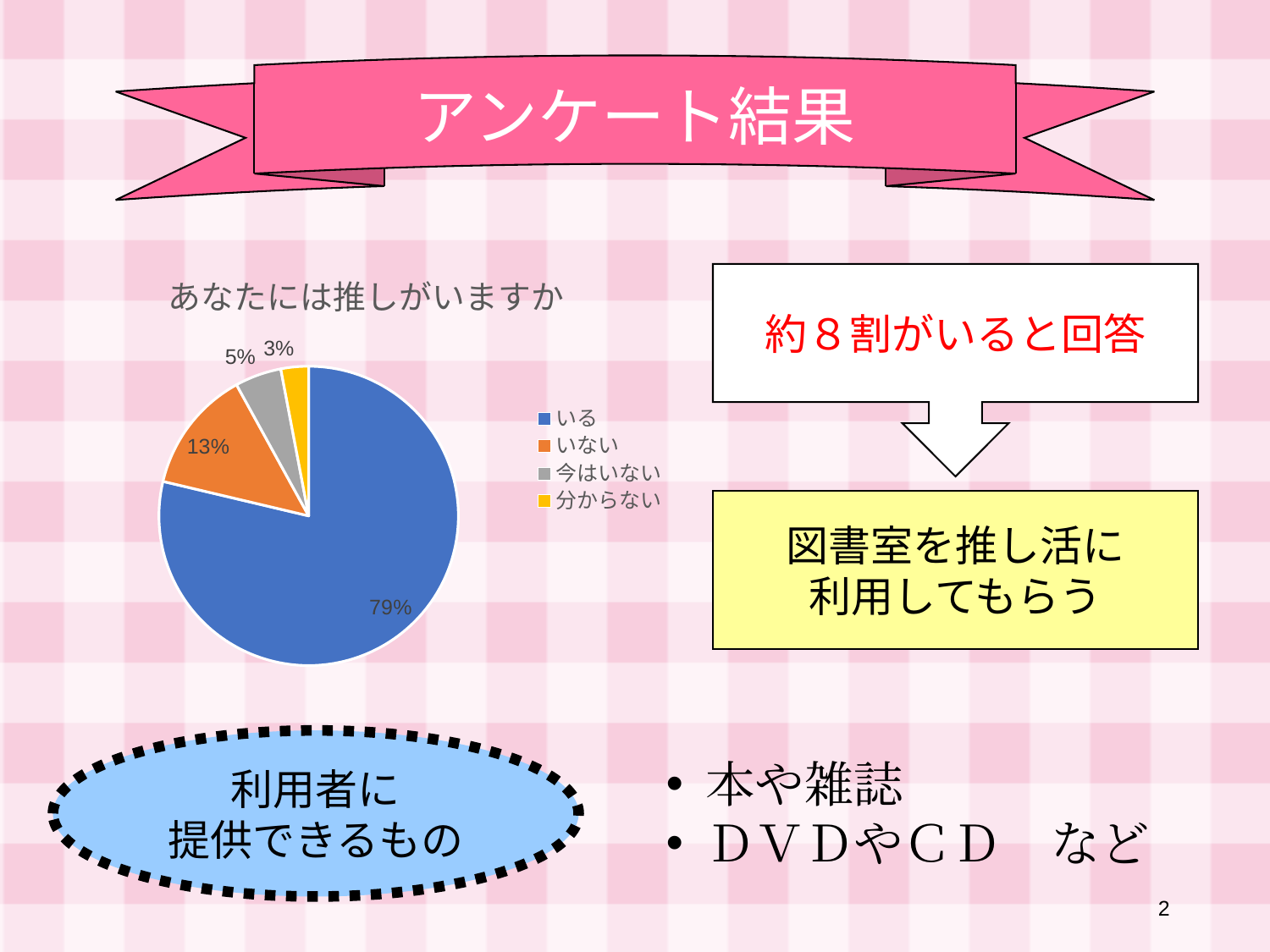

アンケート結果

### Chart: あなたには推しがいますか

| Category | 回答数 |
|---|---|
| いる | 580.0 |
| いない | 98.0 |
| 今はいない | 37.0 |
| 分からない | 22.0 |
約８割がいると回答
図書室を推し活に
利用してもらう
利用者に
提供できるもの
本や雑誌
ＤＶＤやＣＤ　など
2